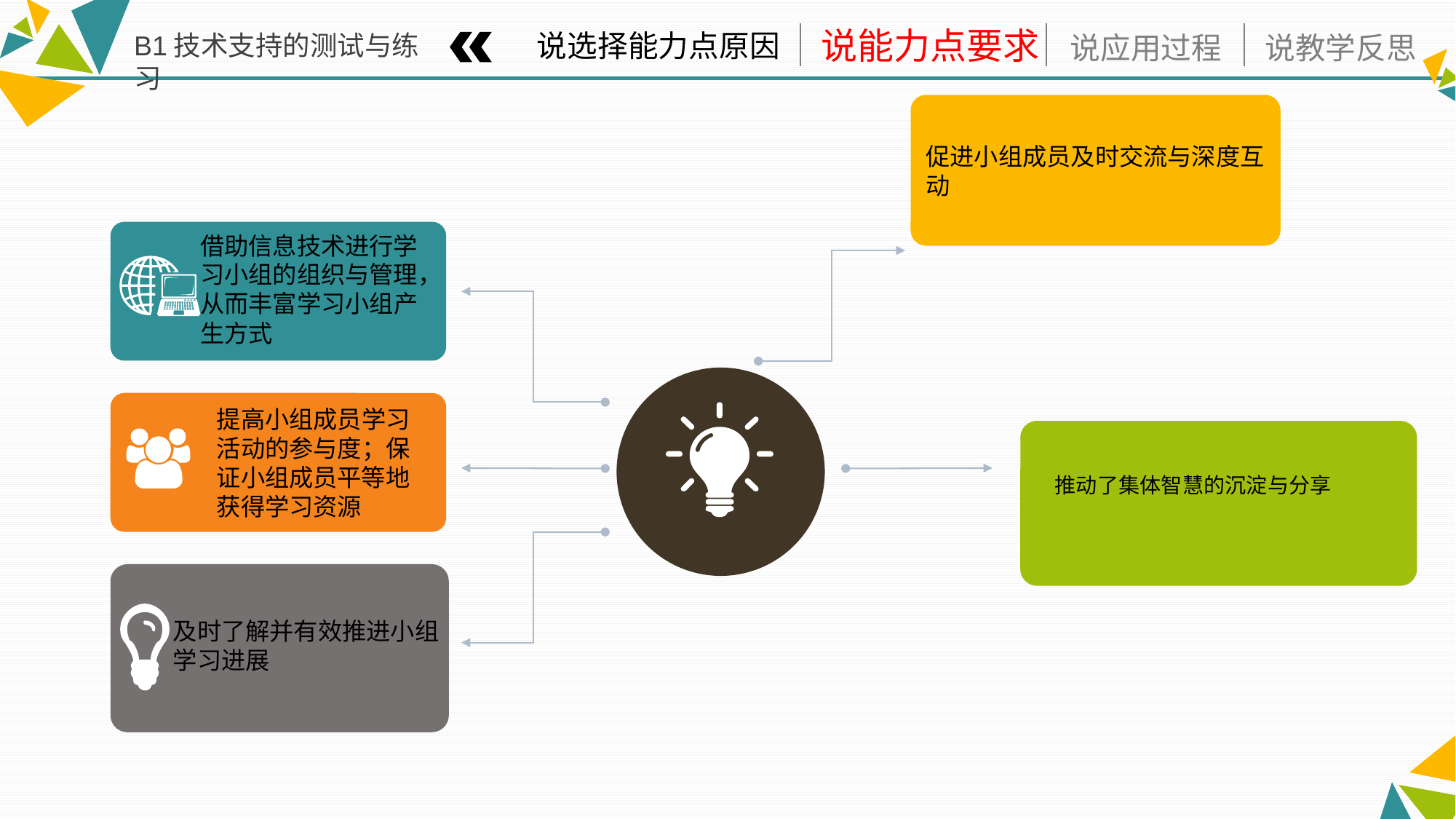

B1技术支持的测试与练习

促进小组成员及时交流与深度互动

借助信息技术进行学习小组的组织与管理，从而丰富学习小组产生方式

提高小组成员学习活动的参与度；保证小组成员平等地获得学习资源

推动了集体智慧的沉淀与分享

及时了解并有效推进小组学习进展